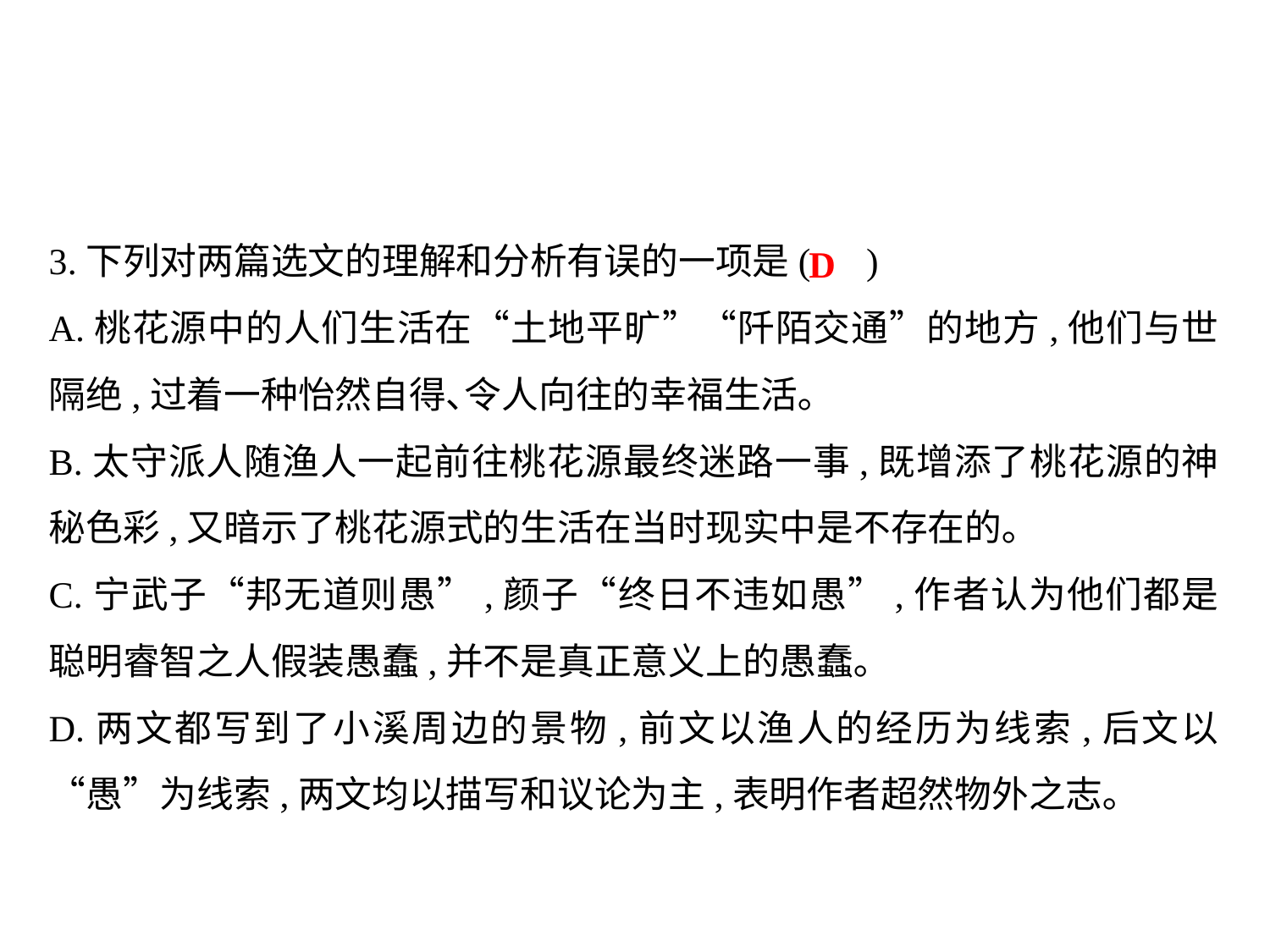

3.下列对两篇选文的理解和分析有误的一项是(      )
A.桃花源中的人们生活在“土地平旷”“阡陌交通”的地方,他们与世隔绝,过着一种怡然自得､令人向往的幸福生活｡
B.太守派人随渔人一起前往桃花源最终迷路一事,既增添了桃花源的神秘色彩,又暗示了桃花源式的生活在当时现实中是不存在的｡
C.宁武子“邦无道则愚”,颜子“终日不违如愚”,作者认为他们都是聪明睿智之人假装愚蠢,并不是真正意义上的愚蠢｡
D.两文都写到了小溪周边的景物,前文以渔人的经历为线索,后文以“愚”为线索,两文均以描写和议论为主,表明作者超然物外之志｡
D